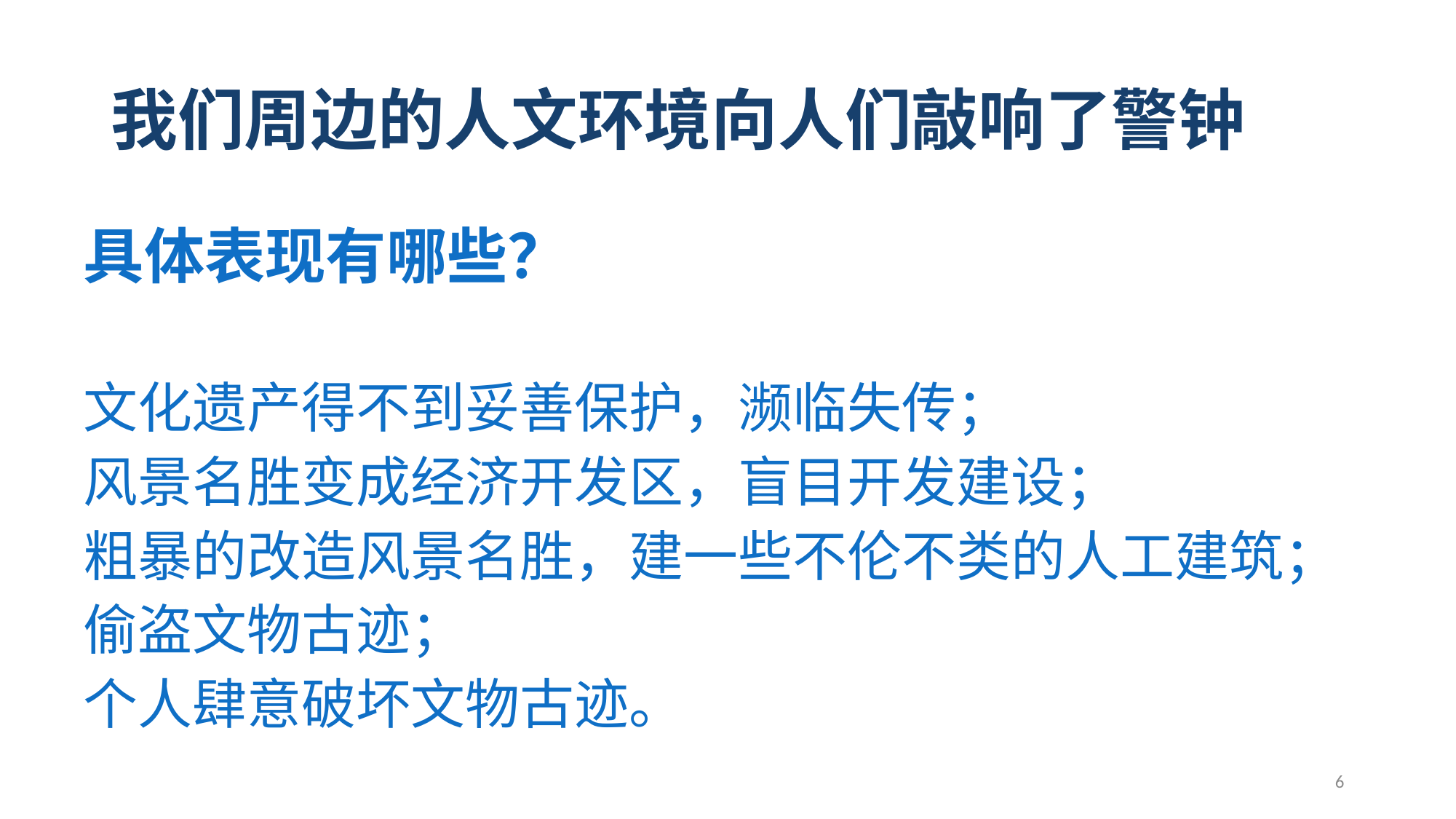

# 我们周边的人文环境向人们敲响了警钟
具体表现有哪些？

文化遗产得不到妥善保护，濒临失传；
风景名胜变成经济开发区，盲目开发建设；
粗暴的改造风景名胜，建一些不伦不类的人工建筑；
偷盗文物古迹；
个人肆意破坏文物古迹。
6